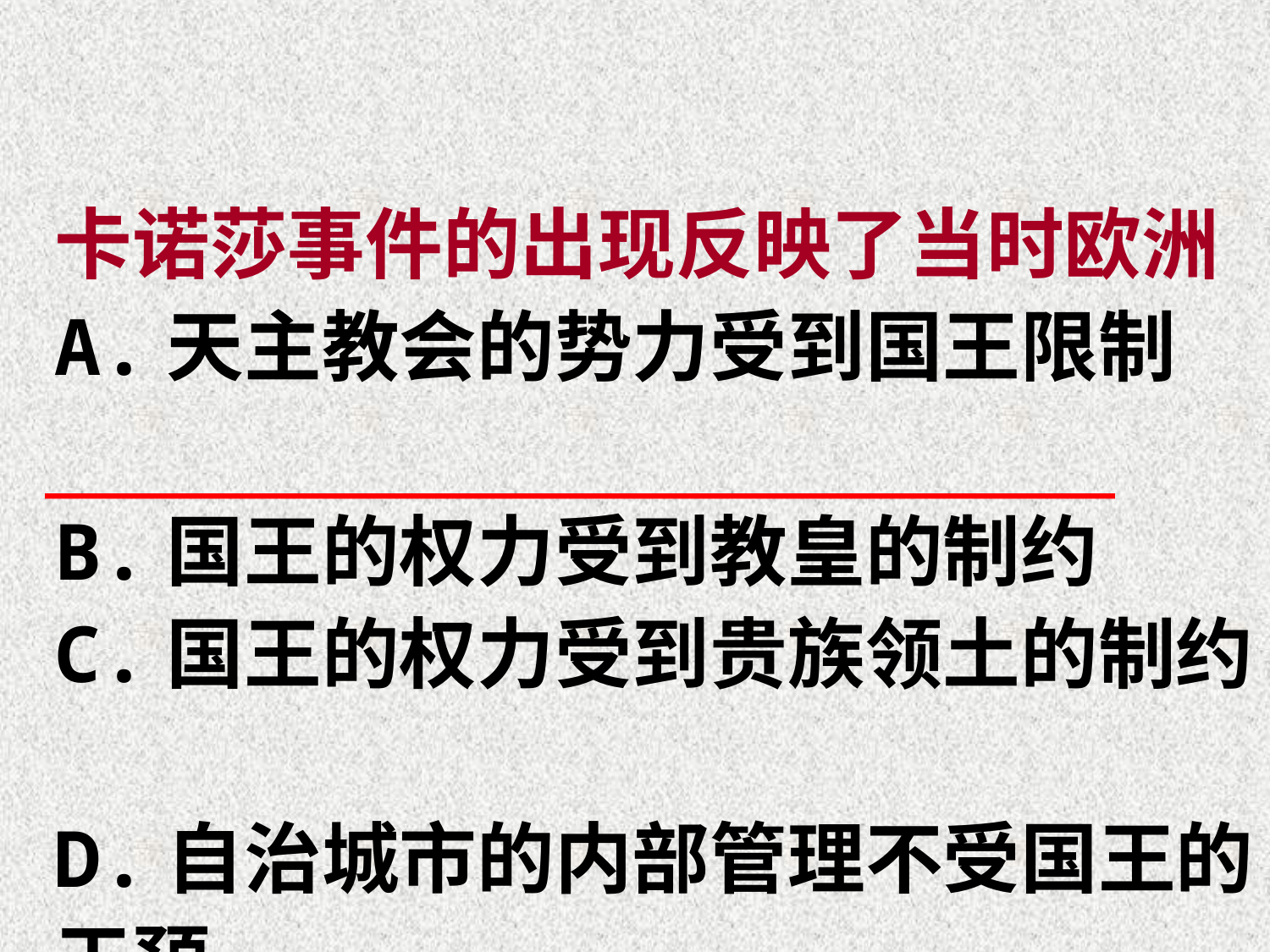

卡诺莎事件的出现反映了当时欧洲
A.天主教会的势力受到国王限制
B.国王的权力受到教皇的制约
C.国王的权力受到贵族领土的制约
D.自治城市的内部管理不受国王的干预